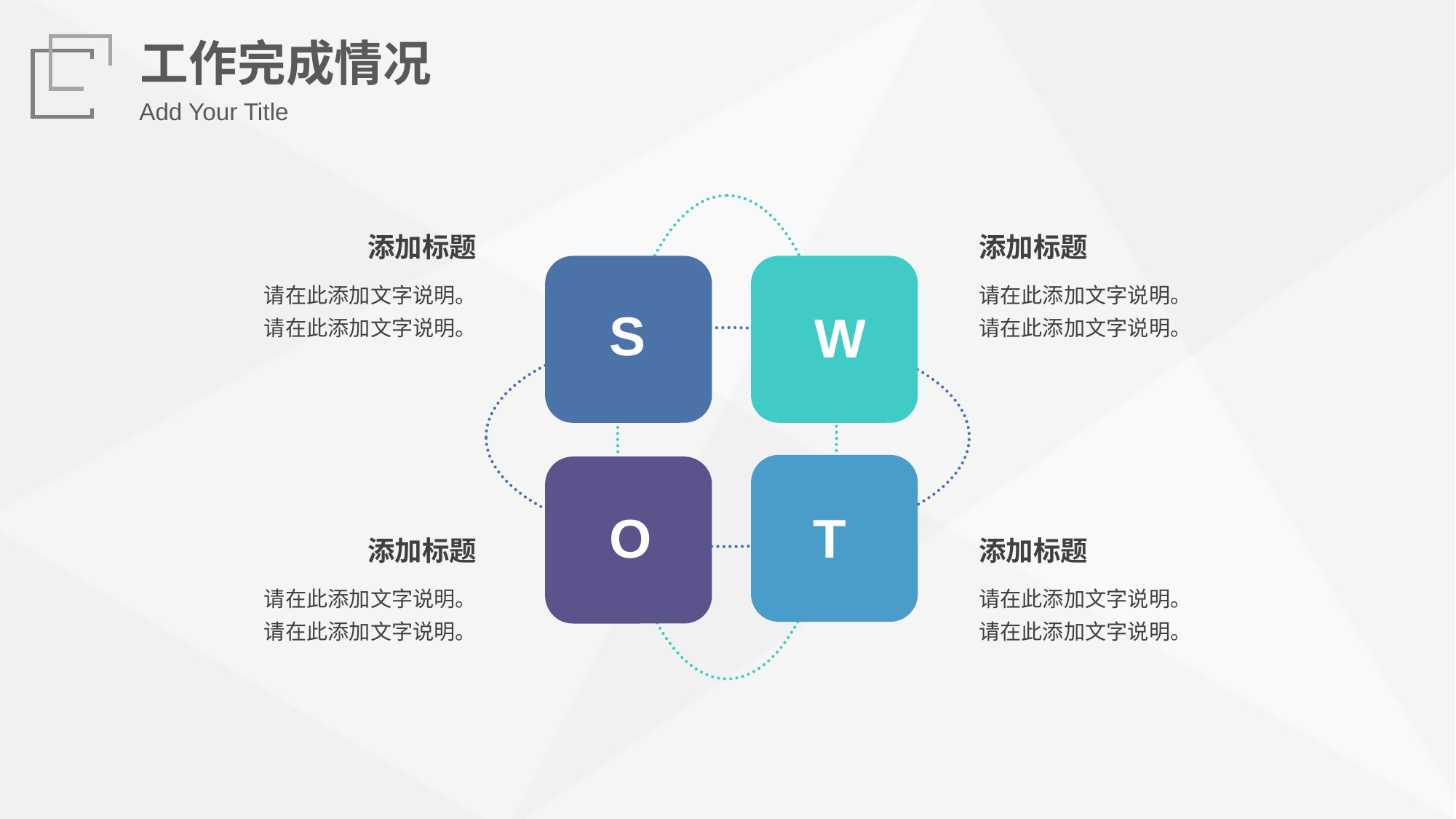

工作完成情况

Add Your Title
添加标题
添加标题

请在此添加文字说明。
请在此添加文字说明。
请在此添加文字说明。
请在此添加文字说明。
S
W

O
T
添加标题
添加标题
请在此添加文字说明。
请在此添加文字说明。
请在此添加文字说明。
请在此添加文字说明。